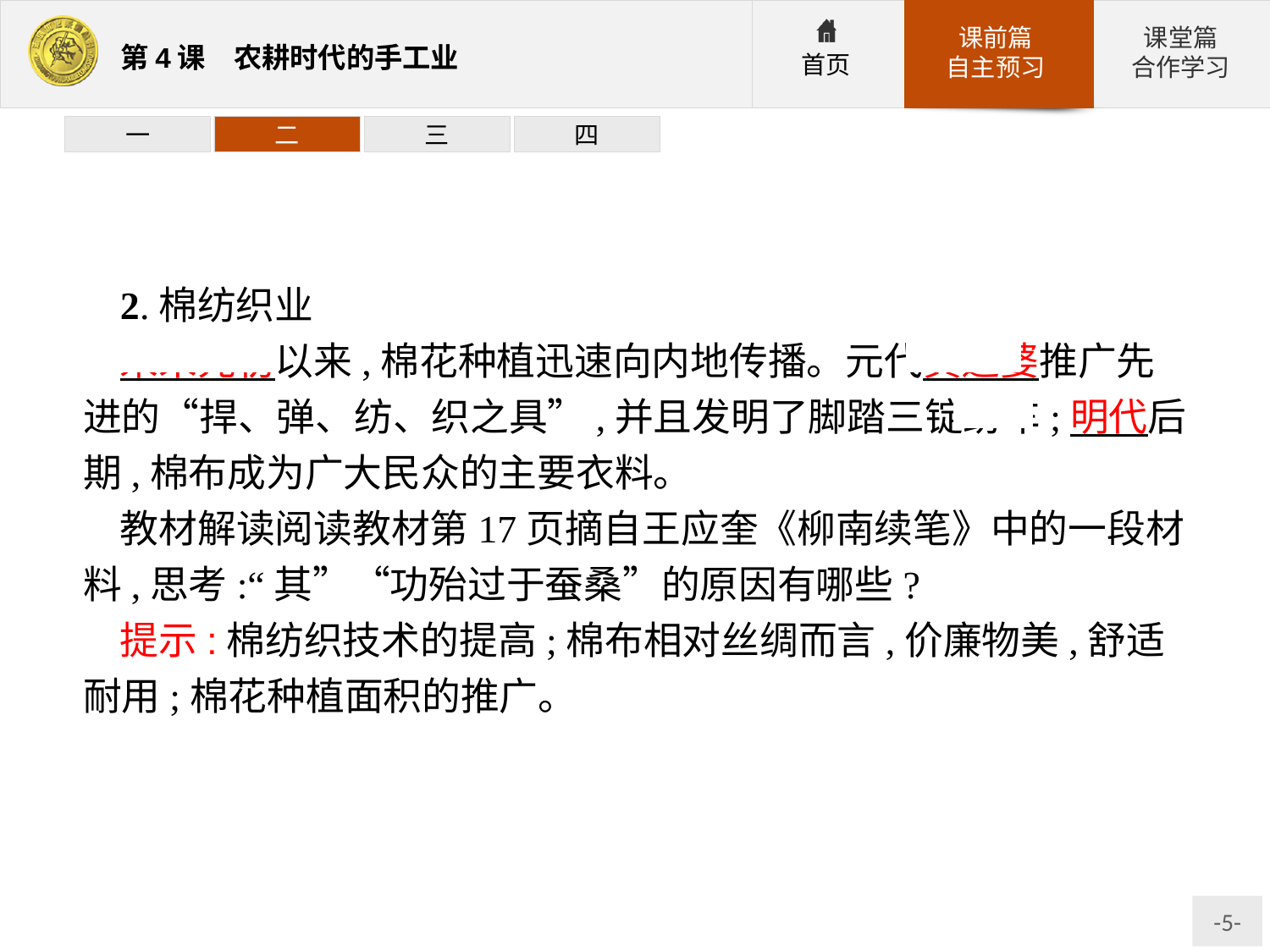

一
二
三
四
2.棉纺织业
宋末元初以来,棉花种植迅速向内地传播。元代黄道婆推广先进的“捍、弹、纺、织之具”,并且发明了脚踏三锭纺车;明代后期,棉布成为广大民众的主要衣料。
教材解读阅读教材第17页摘自王应奎《柳南续笔》中的一段材料,思考:“其”“功殆过于蚕桑”的原因有哪些?
提示:棉纺织技术的提高;棉布相对丝绸而言,价廉物美,舒适耐用;棉花种植面积的推广。